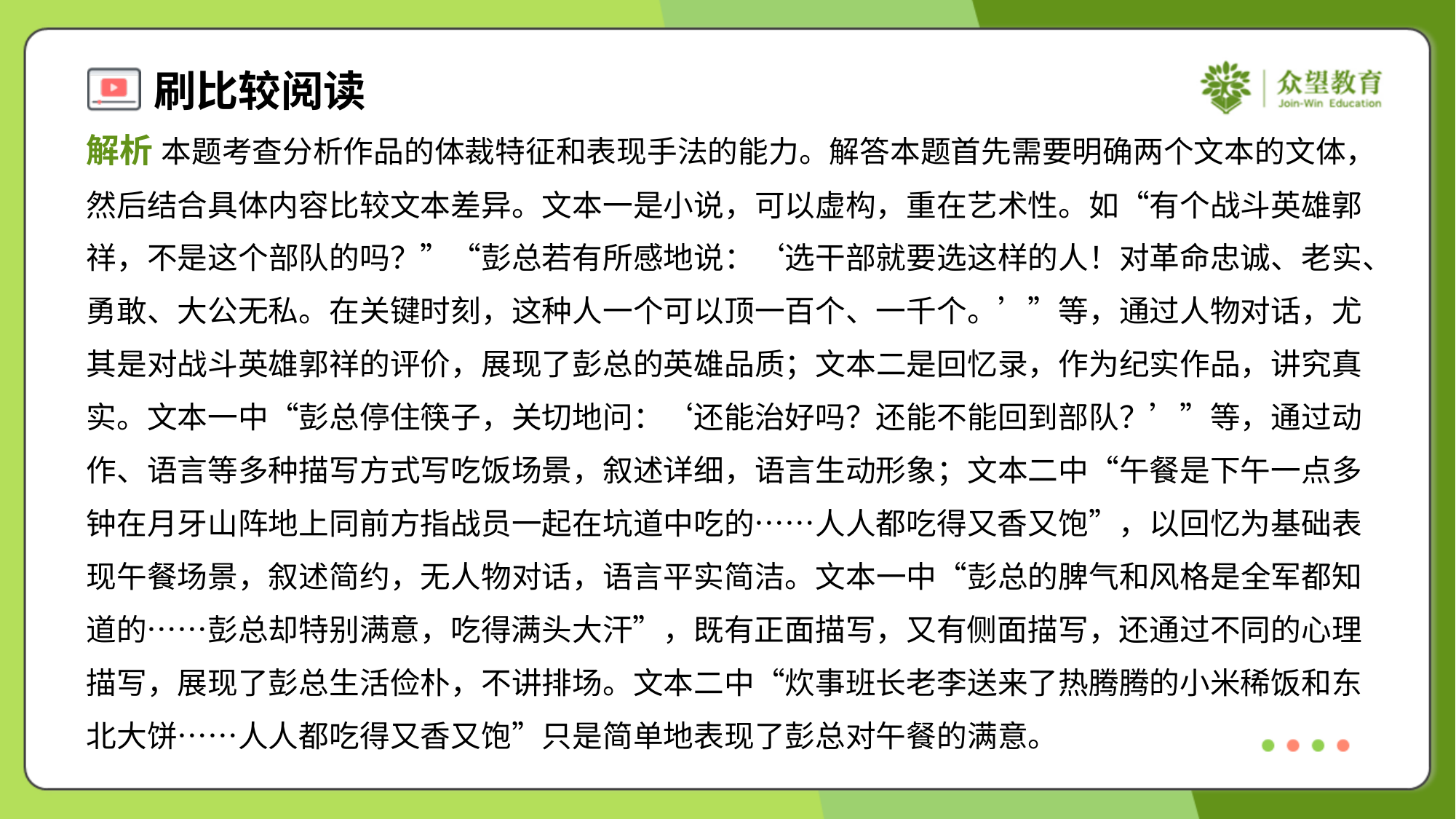

解析 本题考查分析作品的体裁特征和表现手法的能力。解答本题首先需要明确两个文本的文体，
然后结合具体内容比较文本差异。文本一是小说，可以虚构，重在艺术性。如“有个战斗英雄郭
祥，不是这个部队的吗？”“彭总若有所感地说：‘选干部就要选这样的人！对革命忠诚、老实、
勇敢、大公无私。在关键时刻，这种人一个可以顶一百个、一千个。’”等，通过人物对话，尤
其是对战斗英雄郭祥的评价，展现了彭总的英雄品质；文本二是回忆录，作为纪实作品，讲究真
实。文本一中“彭总停住筷子，关切地问：‘还能治好吗？还能不能回到部队？’”等，通过动
作、语言等多种描写方式写吃饭场景，叙述详细，语言生动形象；文本二中“午餐是下午一点多
钟在月牙山阵地上同前方指战员一起在坑道中吃的……人人都吃得又香又饱”，以回忆为基础表
现午餐场景，叙述简约，无人物对话，语言平实简洁。文本一中“彭总的脾气和风格是全军都知
道的……彭总却特别满意，吃得满头大汗”，既有正面描写，又有侧面描写，还通过不同的心理
描写，展现了彭总生活俭朴，不讲排场。文本二中“炊事班长老李送来了热腾腾的小米稀饭和东
北大饼……人人都吃得又香又饱”只是简单地表现了彭总对午餐的满意。